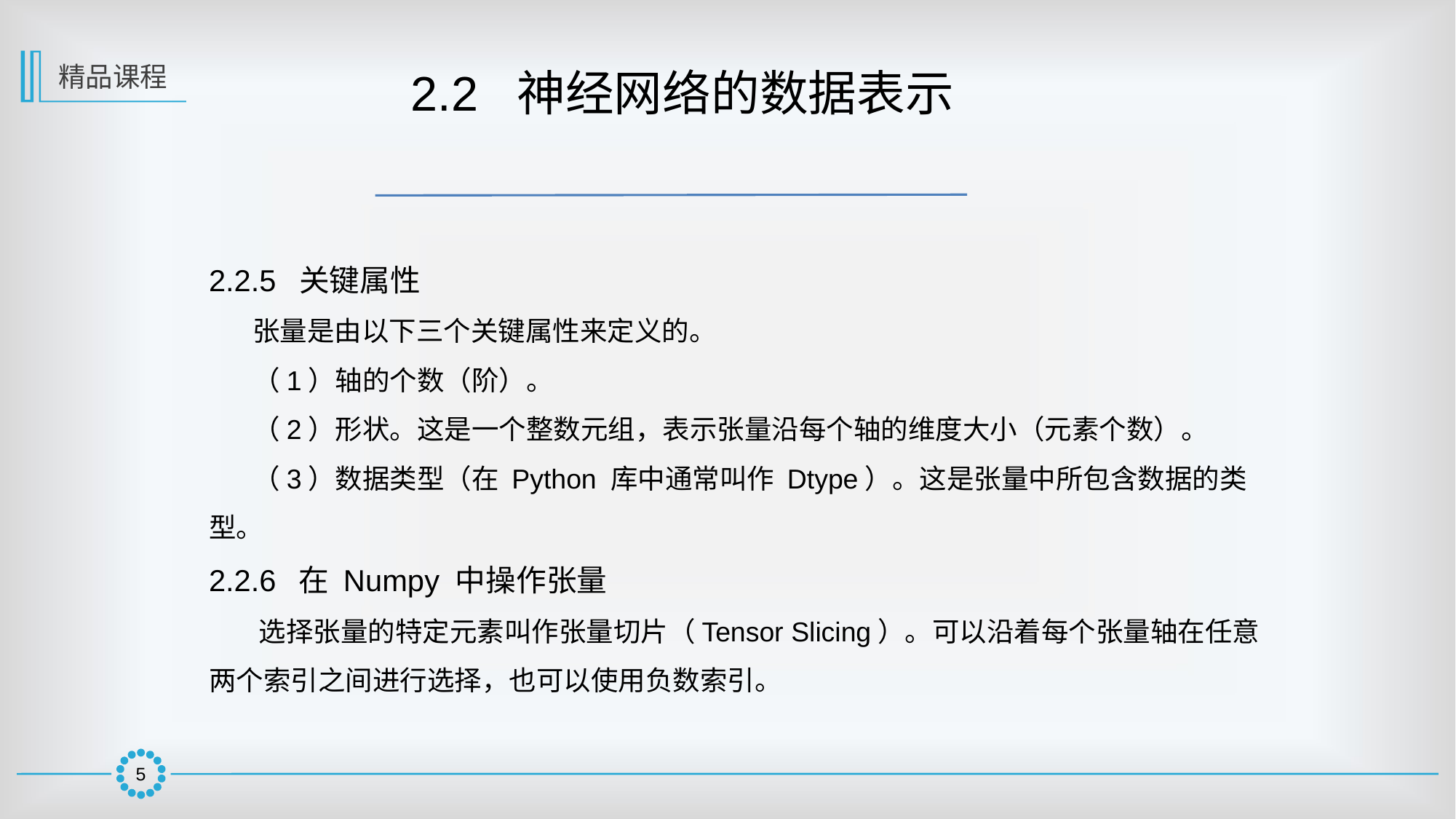

精品课程
 2.2  神经网络的数据表示

2.2.5 关键属性
      张量是由以下三个关键属性来定义的。
      （1）轴的个数（阶）。
      （2）形状。这是一个整数元组，表示张量沿每个轴的维度大小（元素个数）。
      （3）数据类型（在 Python 库中通常叫作 Dtype）。这是张量中所包含数据的类型。
2.2.6 在 Numpy 中操作张量
       选择张量的特定元素叫作张量切片（Tensor Slicing）。可以沿着每个张量轴在任意两个索引之间进行选择，也可以使用负数索引。

5